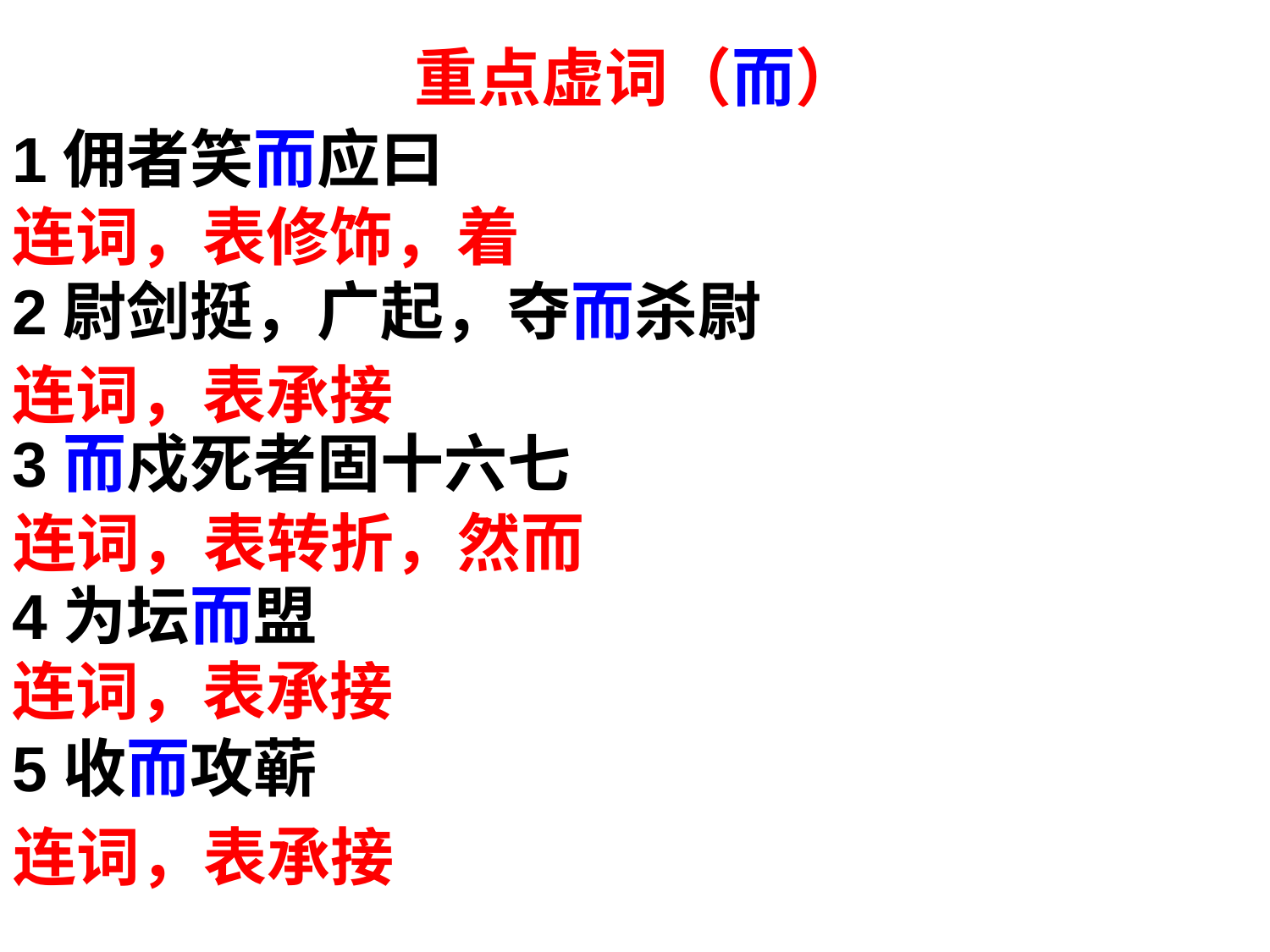

重点虚词（而）
1佣者笑而应曰

2尉剑挺，广起，夺而杀尉

3而戍死者固十六七

4为坛而盟

5收而攻蕲

连词，表修饰，着

连词，表承接

连词，表转折，然而
连词，表承接

连词，表承接